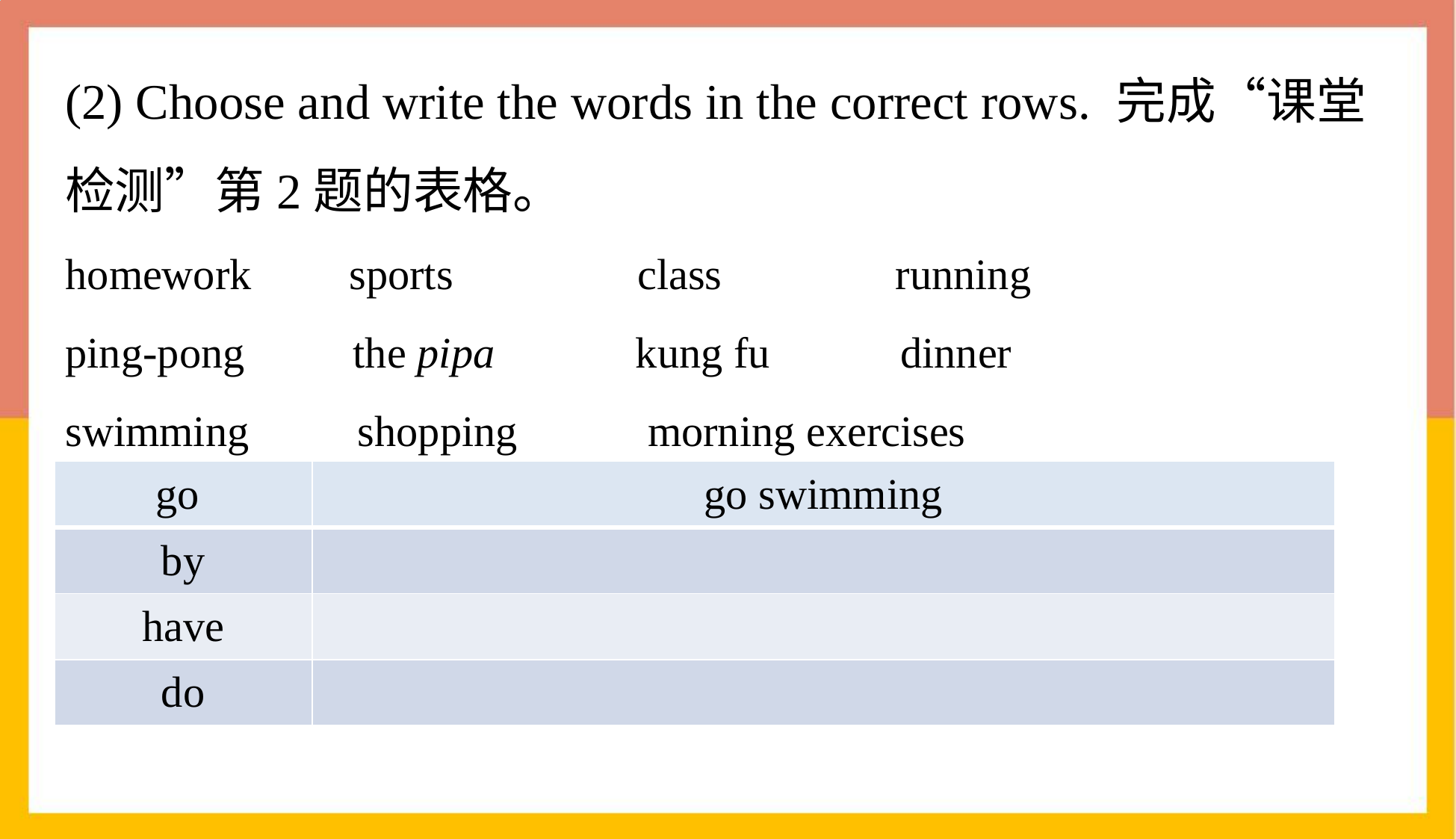

(2) Choose and write the words in the correct rows. 完成“课堂检测”第2题的表格。
homework         sports                 class                running
ping-pong          the pipa             kung fu            dinner
swimming          shopping            morning exercises
| go | go swimming |
| --- | --- |
| by |  |
| have |  |
| do |  |